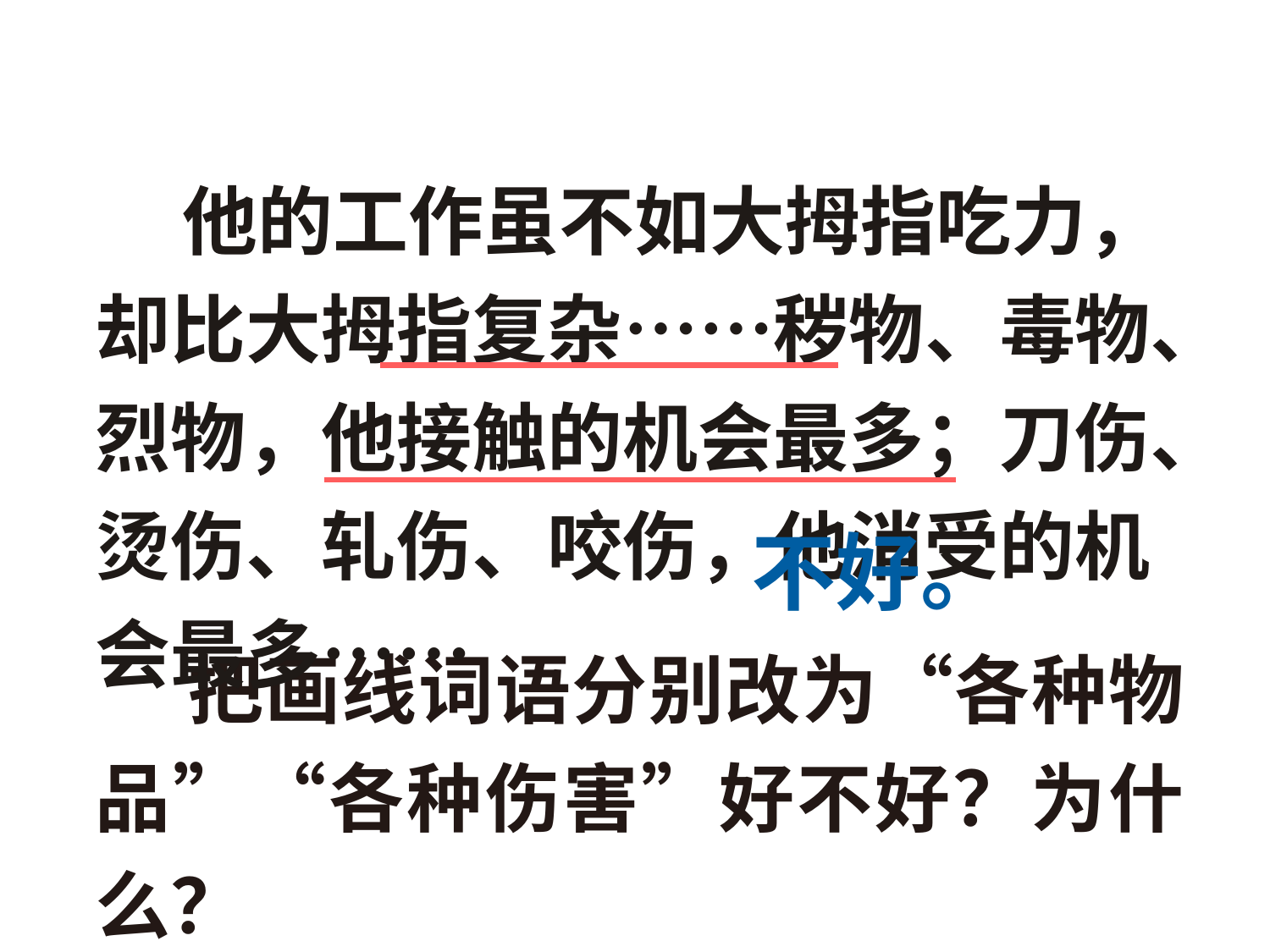

他的工作虽不如大拇指吃力，却比大拇指复杂……秽物、毒物、烈物，他接触的机会最多；刀伤、烫伤、轧伤、咬伤，他消受的机会最多……
不好。
    把画线词语分别改为“各种物品”“各种伤害”好不好？为什么？